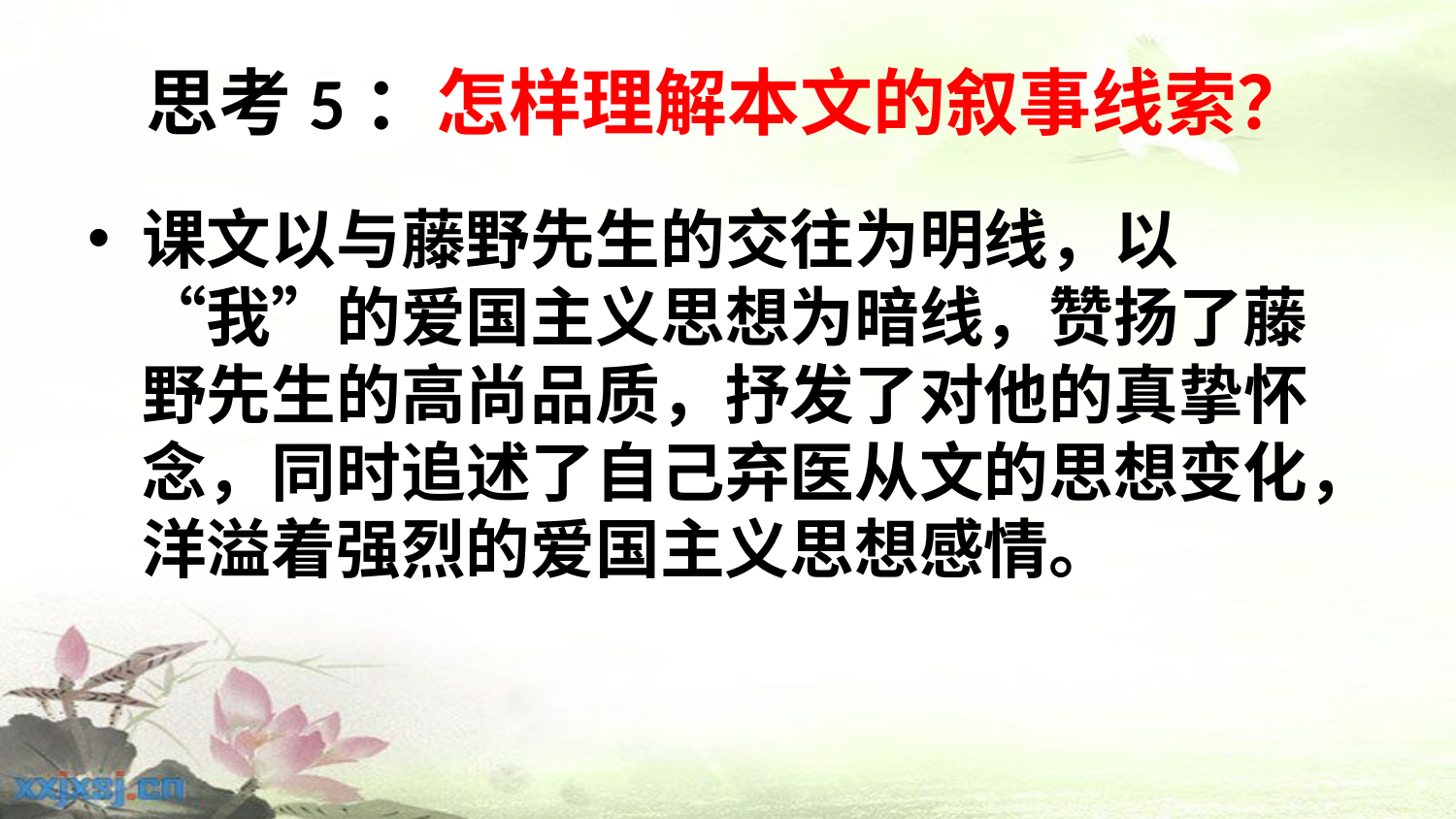

# 思考5：怎样理解本文的叙事线索？
课文以与藤野先生的交往为明线，以“我”的爱国主义思想为暗线，赞扬了藤野先生的高尚品质，抒发了对他的真挚怀念，同时追述了自己弃医从文的思想变化，洋溢着强烈的爱国主义思想感情。